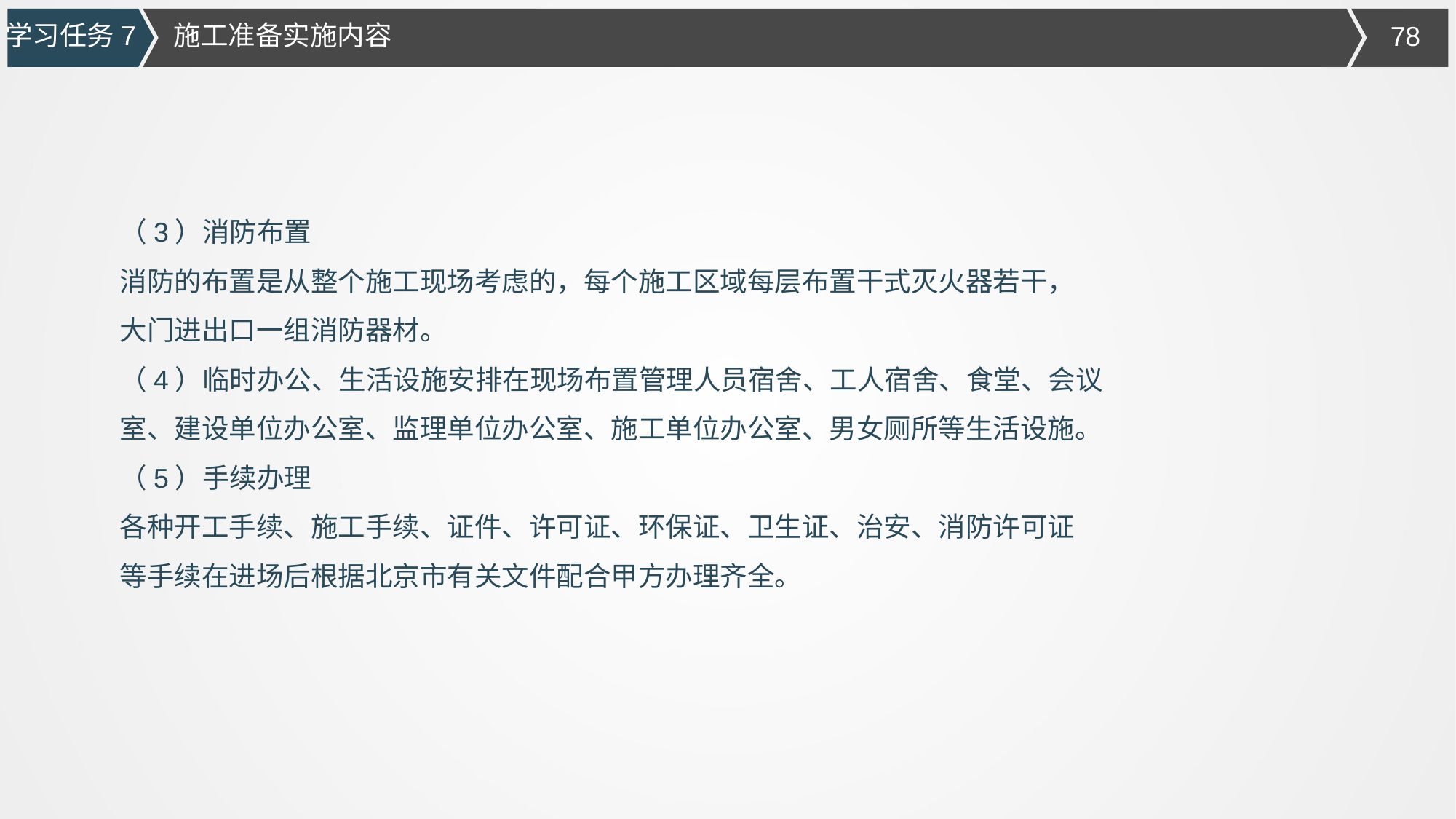

施工准备实施内容
学习任务7
（3）消防布置
消防的布置是从整个施工现场考虑的，每个施工区域每层布置干式灭火器若干，
大门进出口一组消防器材。
（4）临时办公、生活设施安排在现场布置管理人员宿舍、工人宿舍、食堂、会议室、建设单位办公室、监理单位办公室、施工单位办公室、男女厕所等生活设施。
（5）手续办理
各种开工手续、施工手续、证件、许可证、环保证、卫生证、治安、消防许可证
等手续在进场后根据北京市有关文件配合甲方办理齐全。